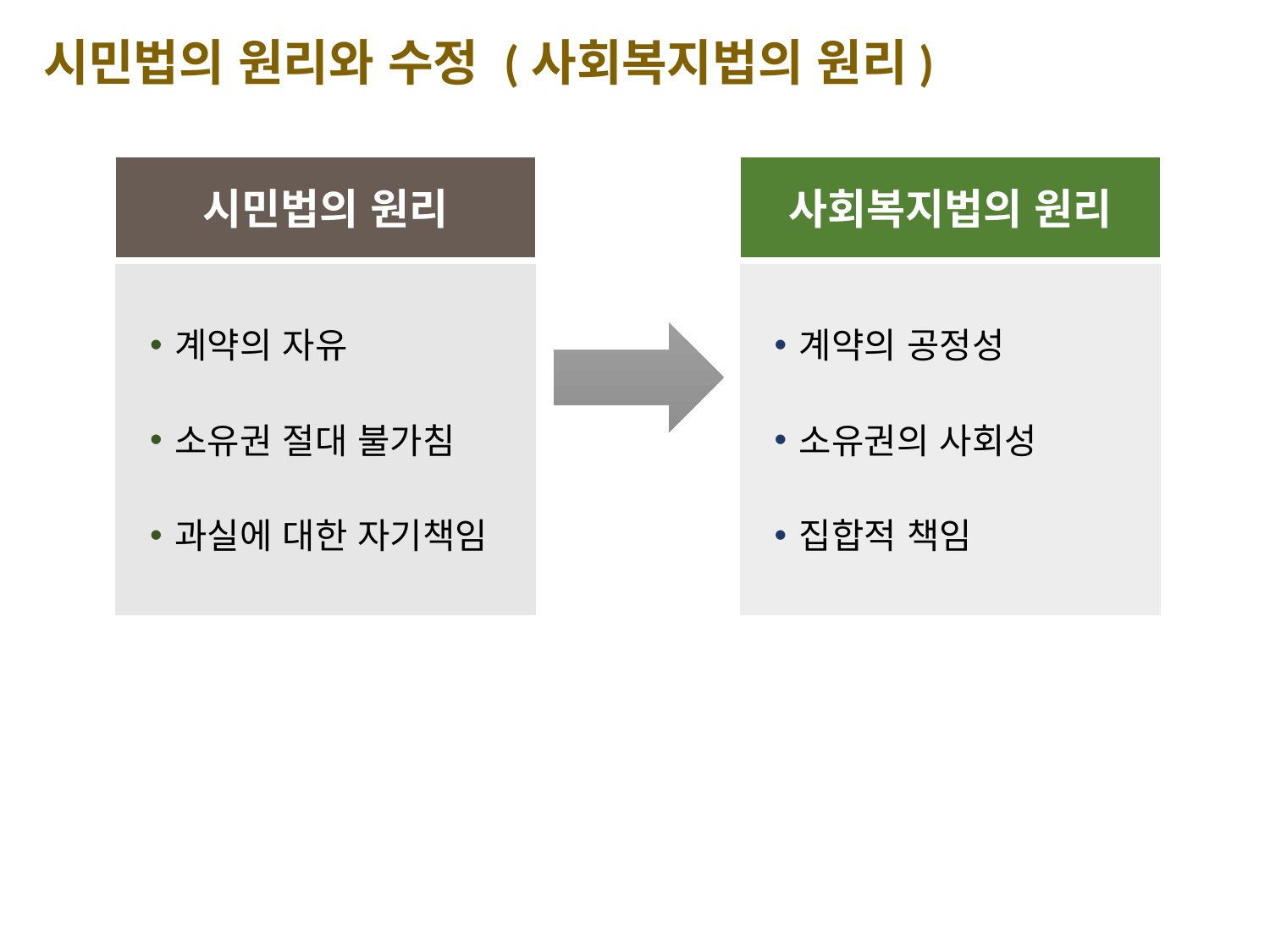

시민법의 원리와 수정 (사회복지법의 원리)
시민법의 원리
사회복지법의 원리
계약의 자유
소유권 절대 불가침
과실에 대한 자기책임
계약의 공정성
소유권의 사회성
집합적 책임